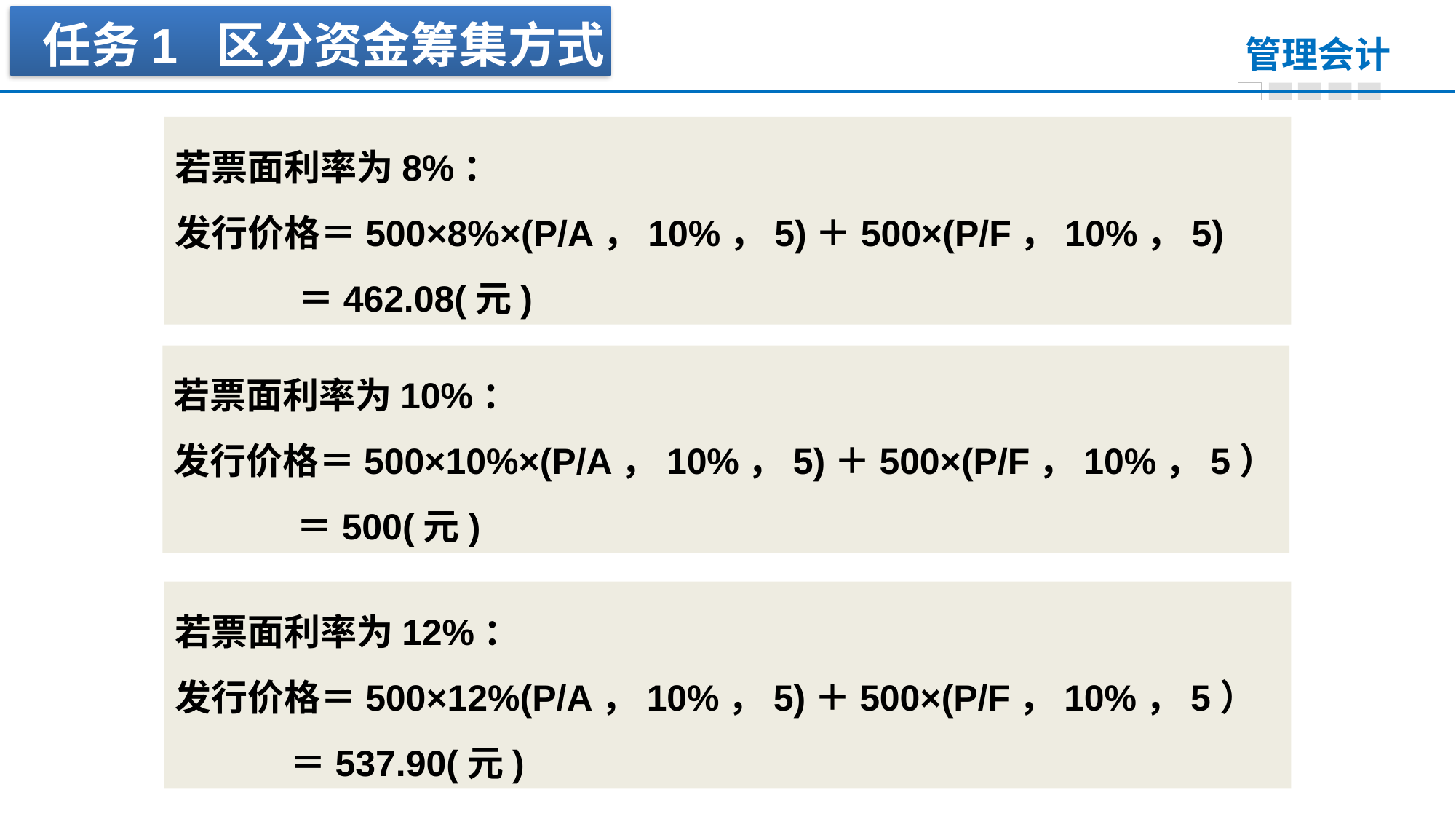

任务1  区分资金筹集方式
若票面利率为8%：
发行价格＝500×8%×(P/A，10%，5)＋500×(P/F，10%，5)
              ＝462.08(元)
若票面利率为10%：
发行价格＝500×10%×(P/A，10%，5)＋500×(P/F，10%，5）
              ＝500(元)
若票面利率为12%：
发行价格＝500×12%(P/A，10%，5)＋500×(P/F，10%，5）
             ＝537.90(元)